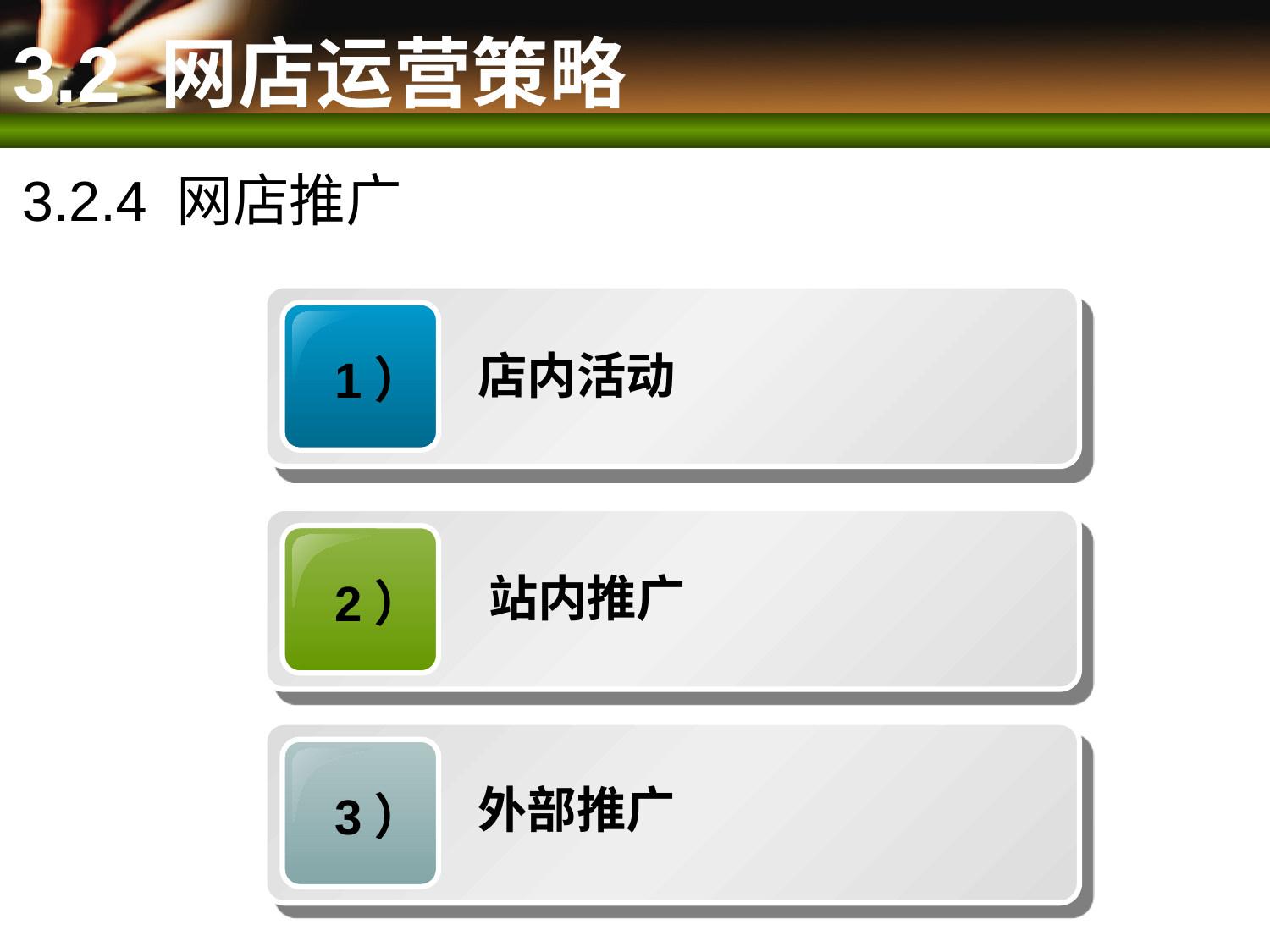

# 3.2 网店运营策略
3.2.4 网店推广

  1）
店内活动

  2）
站内推广

  3）
外部推广